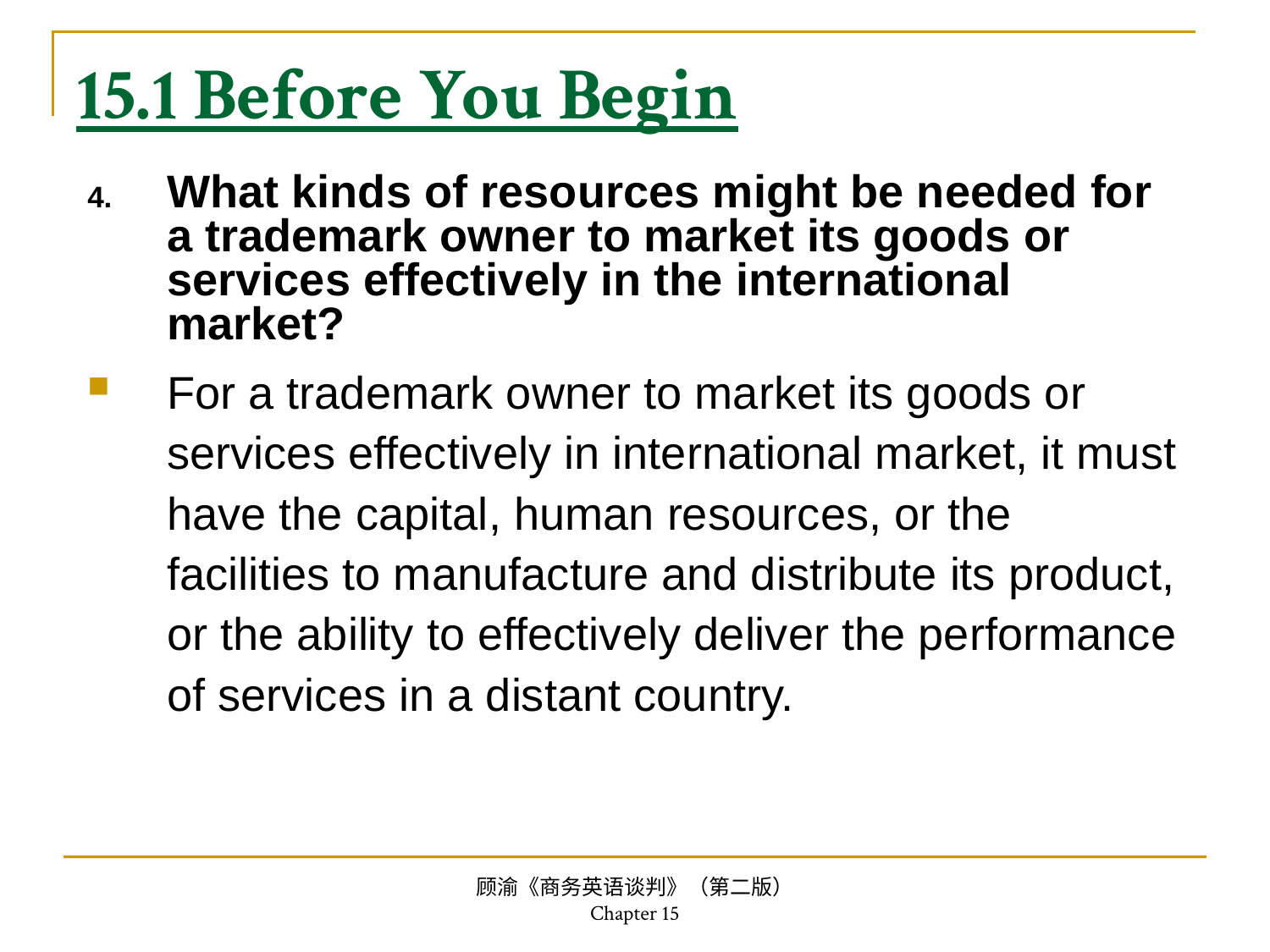

# 15.1 Before You Begin
What kinds of resources might be needed for a trademark owner to market its goods or services effectively in the international market?
For a trademark owner to market its goods or services effectively in international market, it must have the capital, human resources, or the facilities to manufacture and distribute its product, or the ability to effectively deliver the performance of services in a distant country.

8
顾渝《商务英语谈判》（第二版） Chapter 15